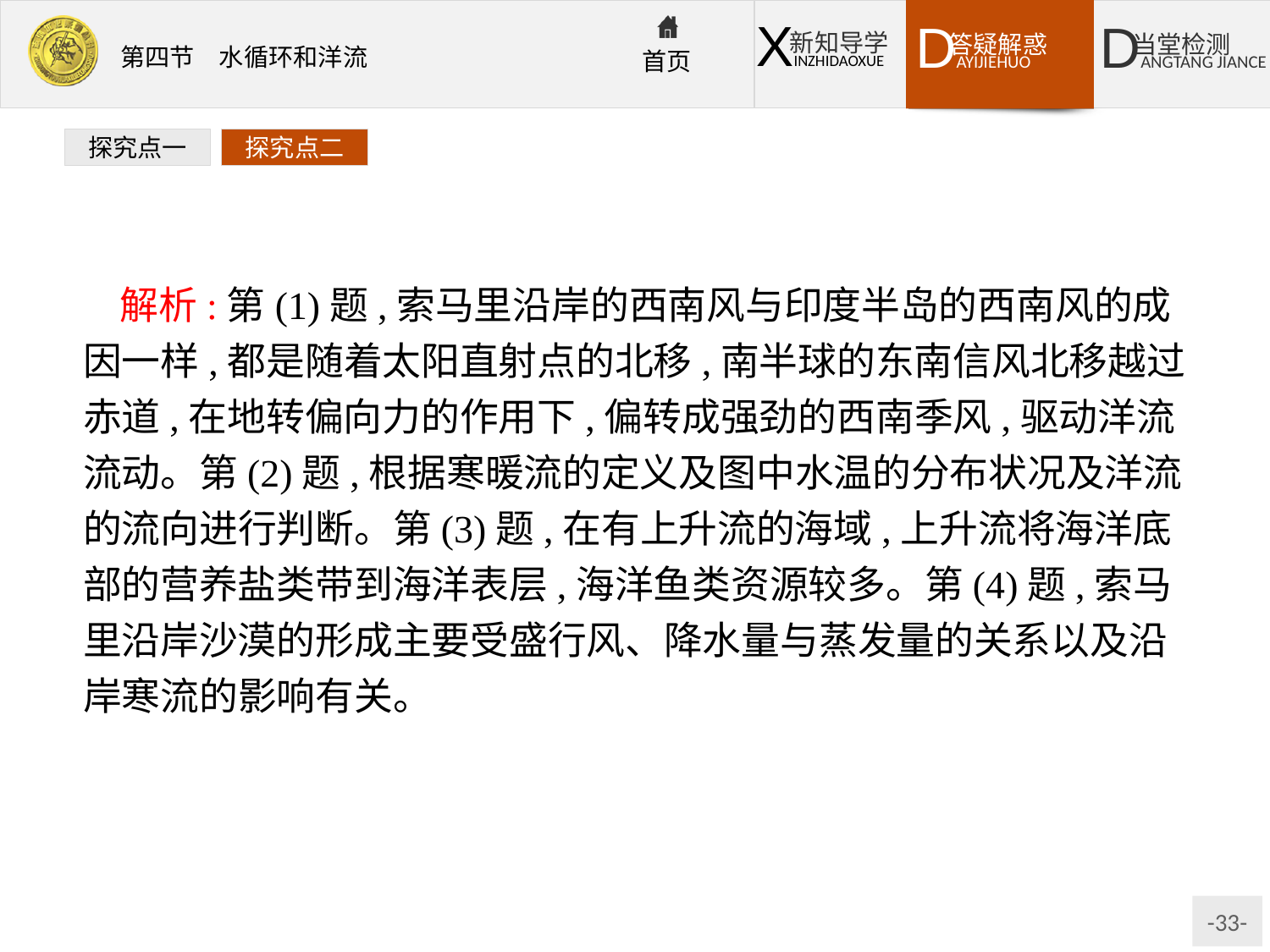

探究点一
探究点二
解析:第(1)题,索马里沿岸的西南风与印度半岛的西南风的成因一样,都是随着太阳直射点的北移,南半球的东南信风北移越过赤道,在地转偏向力的作用下,偏转成强劲的西南季风,驱动洋流流动。第(2)题,根据寒暖流的定义及图中水温的分布状况及洋流的流向进行判断。第(3)题,在有上升流的海域,上升流将海洋底部的营养盐类带到海洋表层,海洋鱼类资源较多。第(4)题,索马里沿岸沙漠的形成主要受盛行风、降水量与蒸发量的关系以及沿岸寒流的影响有关。